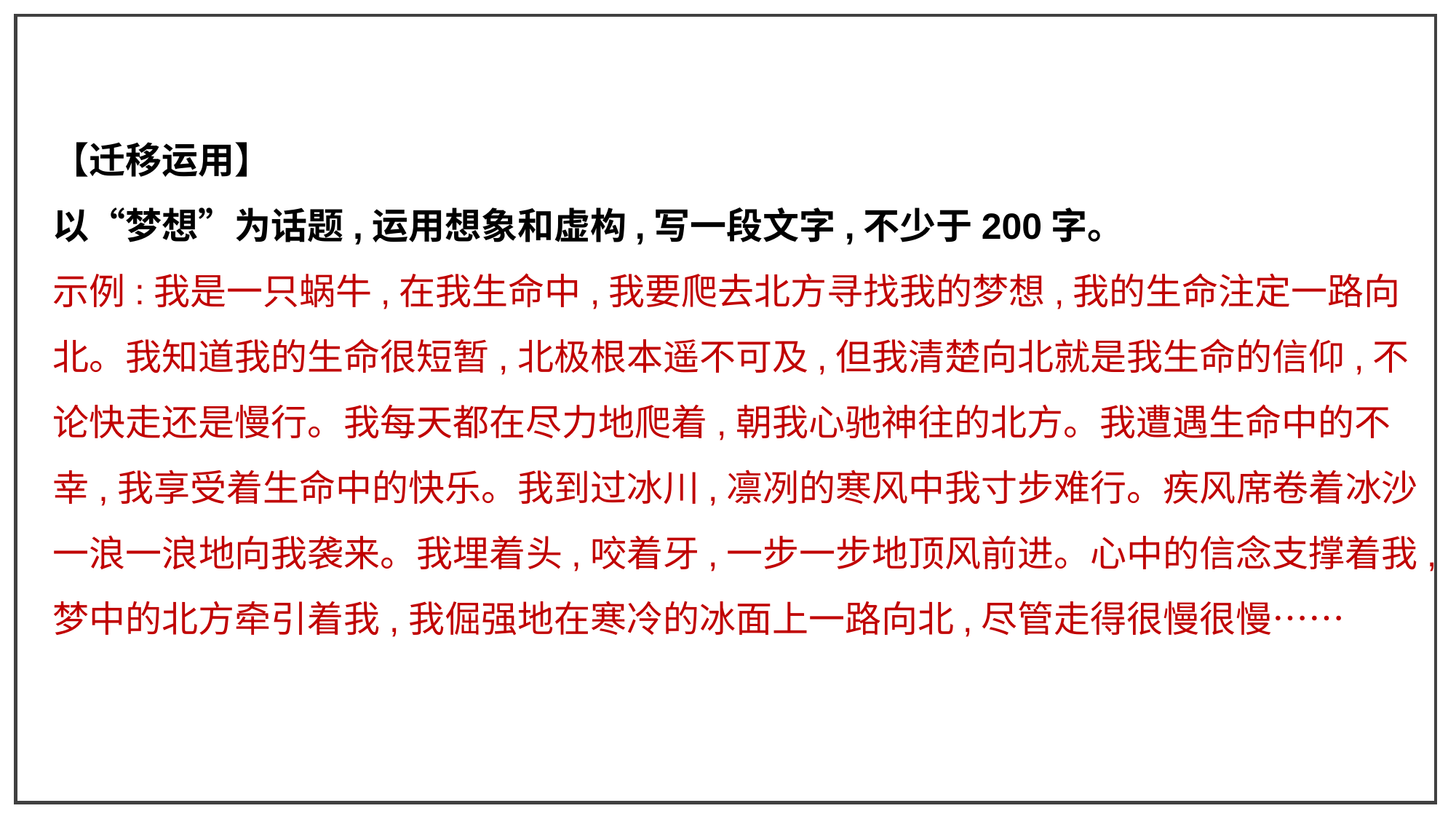

【迁移运用】
以“梦想”为话题,运用想象和虚构,写一段文字,不少于200字。
示例:我是一只蜗牛,在我生命中,我要爬去北方寻找我的梦想,我的生命注定一路向北。我知道我的生命很短暂,北极根本遥不可及,但我清楚向北就是我生命的信仰,不论快走还是慢行。我每天都在尽力地爬着,朝我心驰神往的北方。我遭遇生命中的不幸,我享受着生命中的快乐。我到过冰川,凛冽的寒风中我寸步难行。疾风席卷着冰沙一浪一浪地向我袭来。我埋着头,咬着牙,一步一步地顶风前进。心中的信念支撑着我,梦中的北方牵引着我,我倔强地在寒冷的冰面上一路向北,尽管走得很慢很慢……